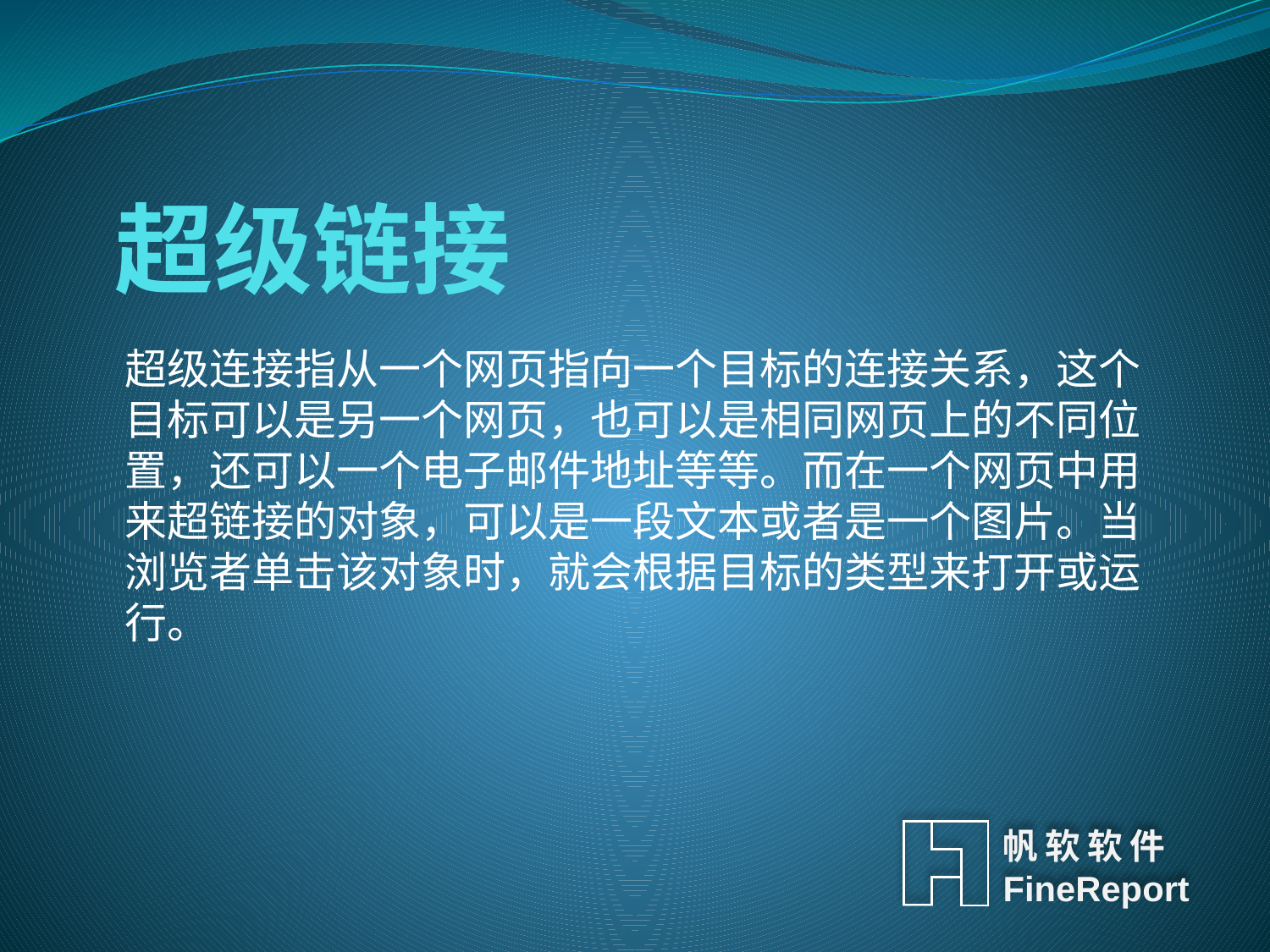

# 超级链接
超级连接指从一个网页指向一个目标的连接关系，这个目标可以是另一个网页，也可以是相同网页上的不同位置，还可以一个电子邮件地址等等。而在一个网页中用来超链接的对象，可以是一段文本或者是一个图片。当浏览者单击该对象时，就会根据目标的类型来打开或运行。